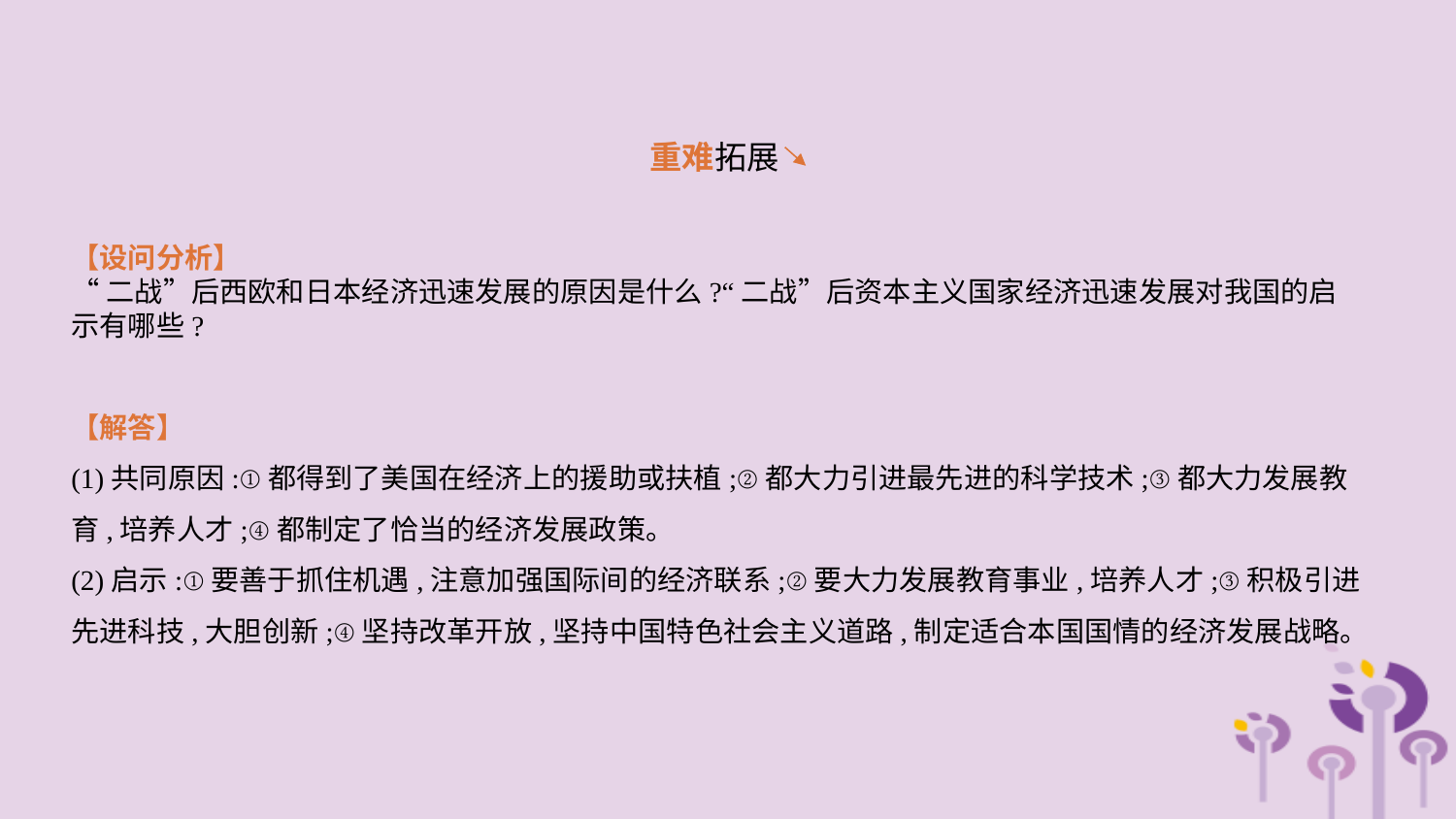

重难拓展
【设问分析】
“二战”后西欧和日本经济迅速发展的原因是什么?“二战”后资本主义国家经济迅速发展对我国的启示有哪些?

【解答】
(1)共同原因:①都得到了美国在经济上的援助或扶植;②都大力引进最先进的科学技术;③都大力发展教育,培养人才;④都制定了恰当的经济发展政策。
(2)启示:①要善于抓住机遇,注意加强国际间的经济联系;②要大力发展教育事业,培养人才;③积极引进先进科技,大胆创新;④坚持改革开放,坚持中国特色社会主义道路,制定适合本国国情的经济发展战略。